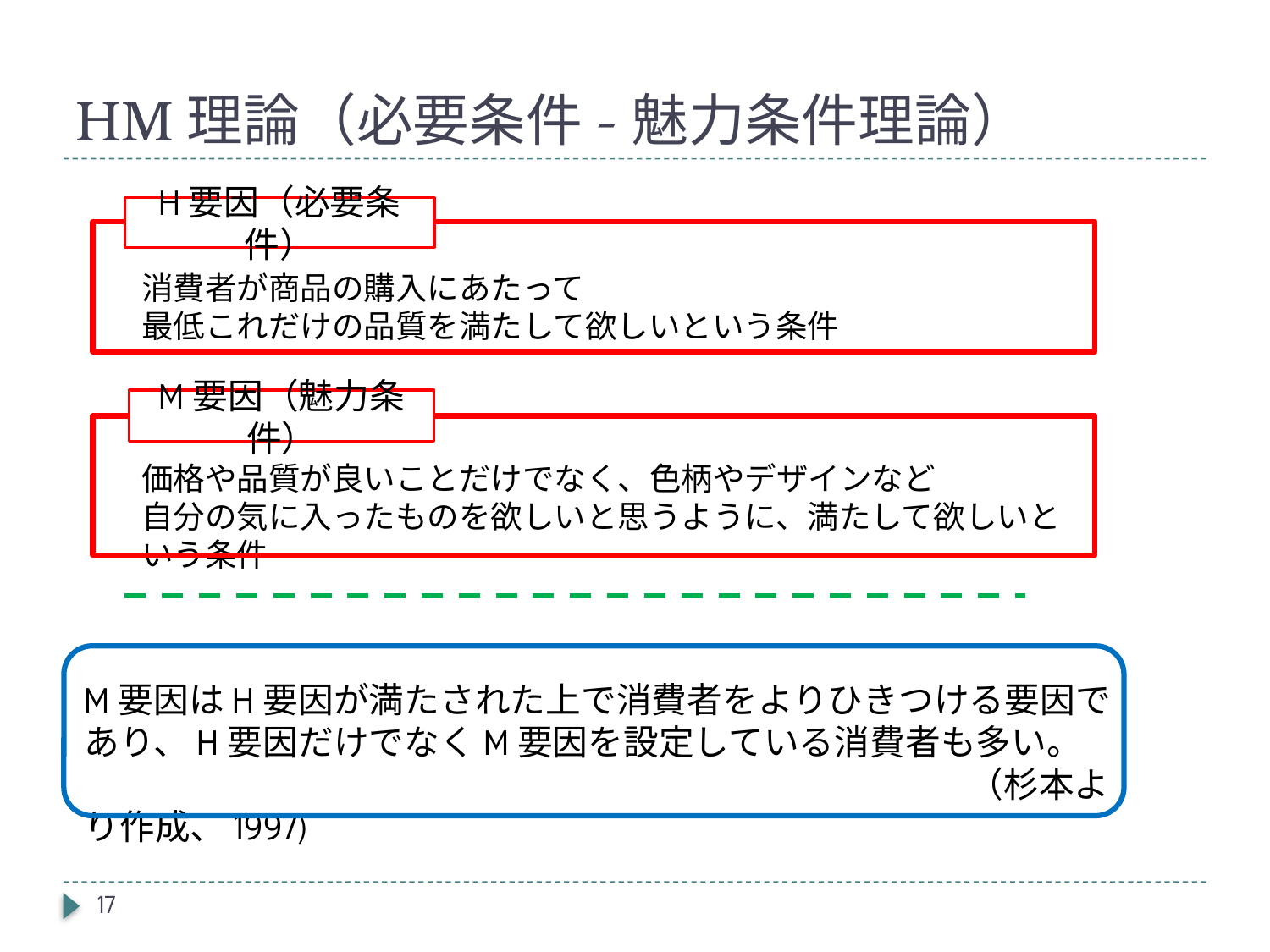

# HM理論（必要条件-魅力条件理論）

H要因（必要条件）

消費者が商品の購入にあたって
最低これだけの品質を満たして欲しいという条件
M要因（魅力条件）

価格や品質が良いことだけでなく、色柄やデザインなど
自分の気に入ったものを欲しいと思うように、満たして欲しいという条件

M要因はH要因が満たされた上で消費者をよりひきつける要因であり、H要因だけでなくM要因を設定している消費者も多い。
　　　　　　　　　　　　　　　　　　　　　　　　　（杉本より作成、1997)

17